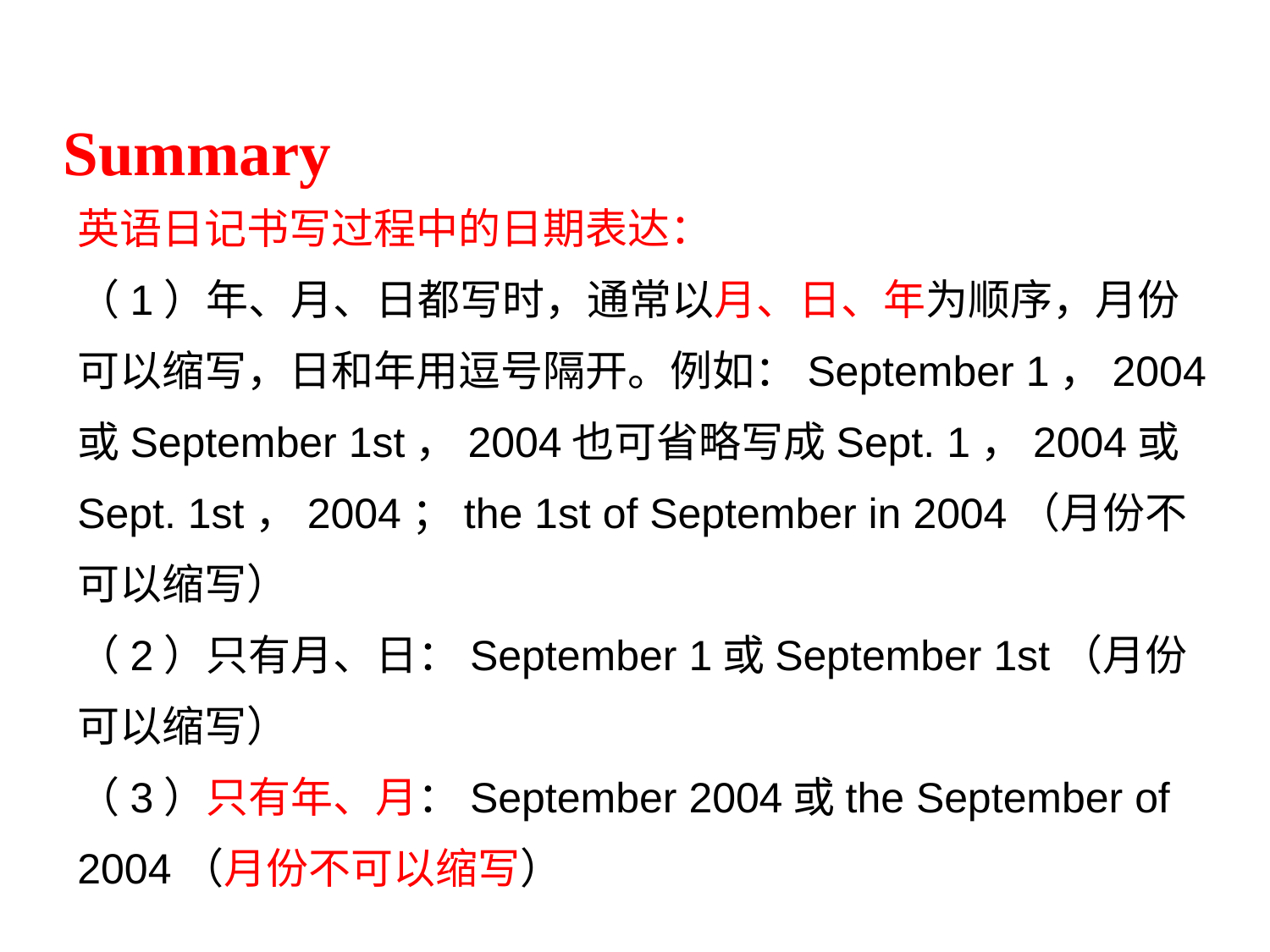

Summary
英语日记书写过程中的日期表达：
（1）年、月、日都写时，通常以月、日、年为顺序，月份可以缩写，日和年用逗号隔开。例如：September 1，2004
或September 1st，2004也可省略写成Sept. 1，2004或
Sept. 1st，2004；the 1st of September in 2004（月份不可以缩写）
（2）只有月、日：September 1或September 1st（月份可以缩写）
（3）只有年、月：September 2004或the September of 2004（月份不可以缩写）